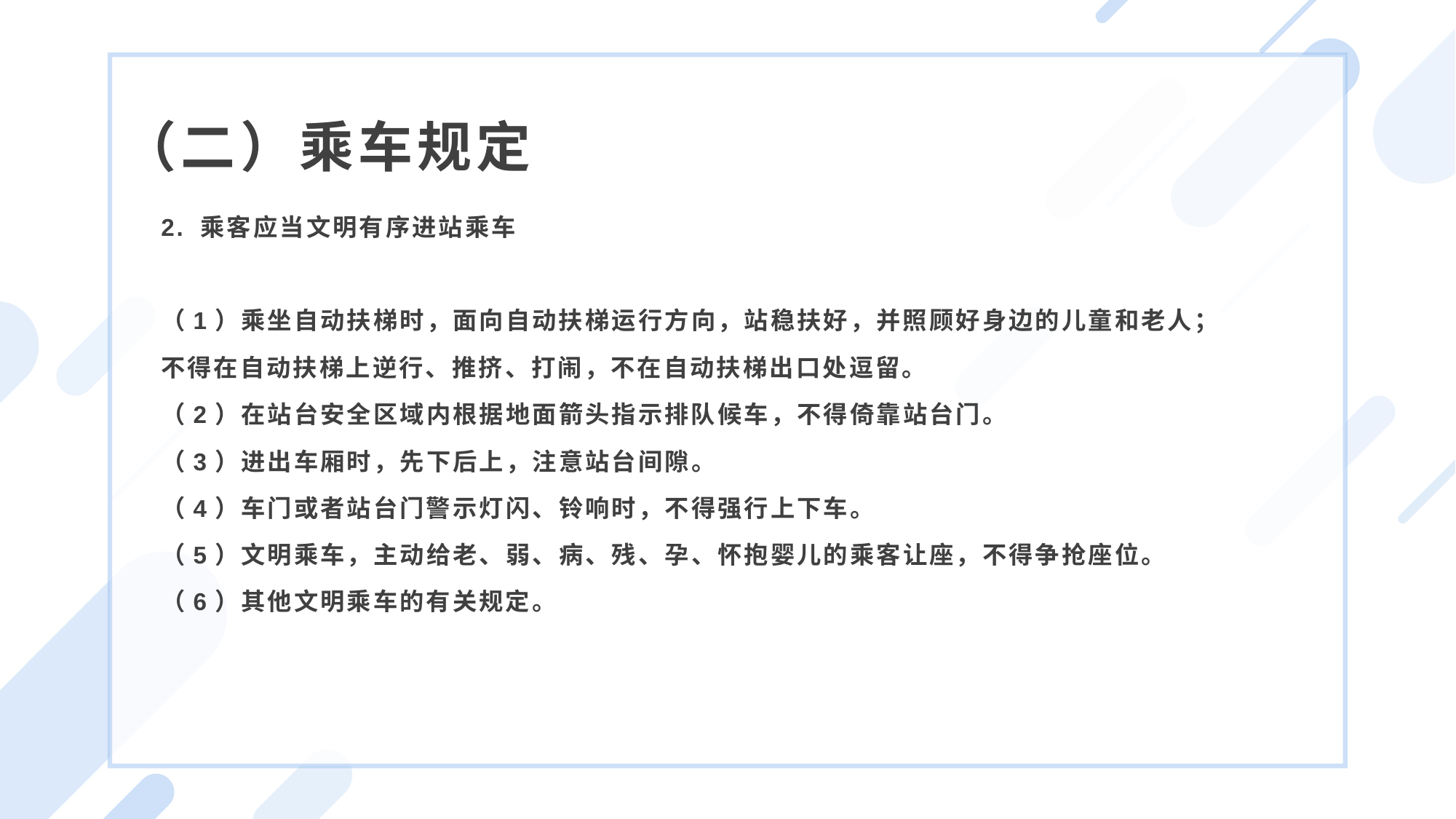

（二）乘车规定
2. 乘客应当文明有序进站乘车

（1）乘坐自动扶梯时，面向自动扶梯运行方向，站稳扶好，并照顾好身边的儿童和老人；
不得在自动扶梯上逆行、推挤、打闹，不在自动扶梯出口处逗留。
（2）在站台安全区域内根据地面箭头指示排队候车，不得倚靠站台门。
（3）进出车厢时，先下后上，注意站台间隙。
（4）车门或者站台门警示灯闪、铃响时，不得强行上下车。
（5）文明乘车，主动给老、弱、病、残、孕、怀抱婴儿的乘客让座，不得争抢座位。
（6）其他文明乘车的有关规定。